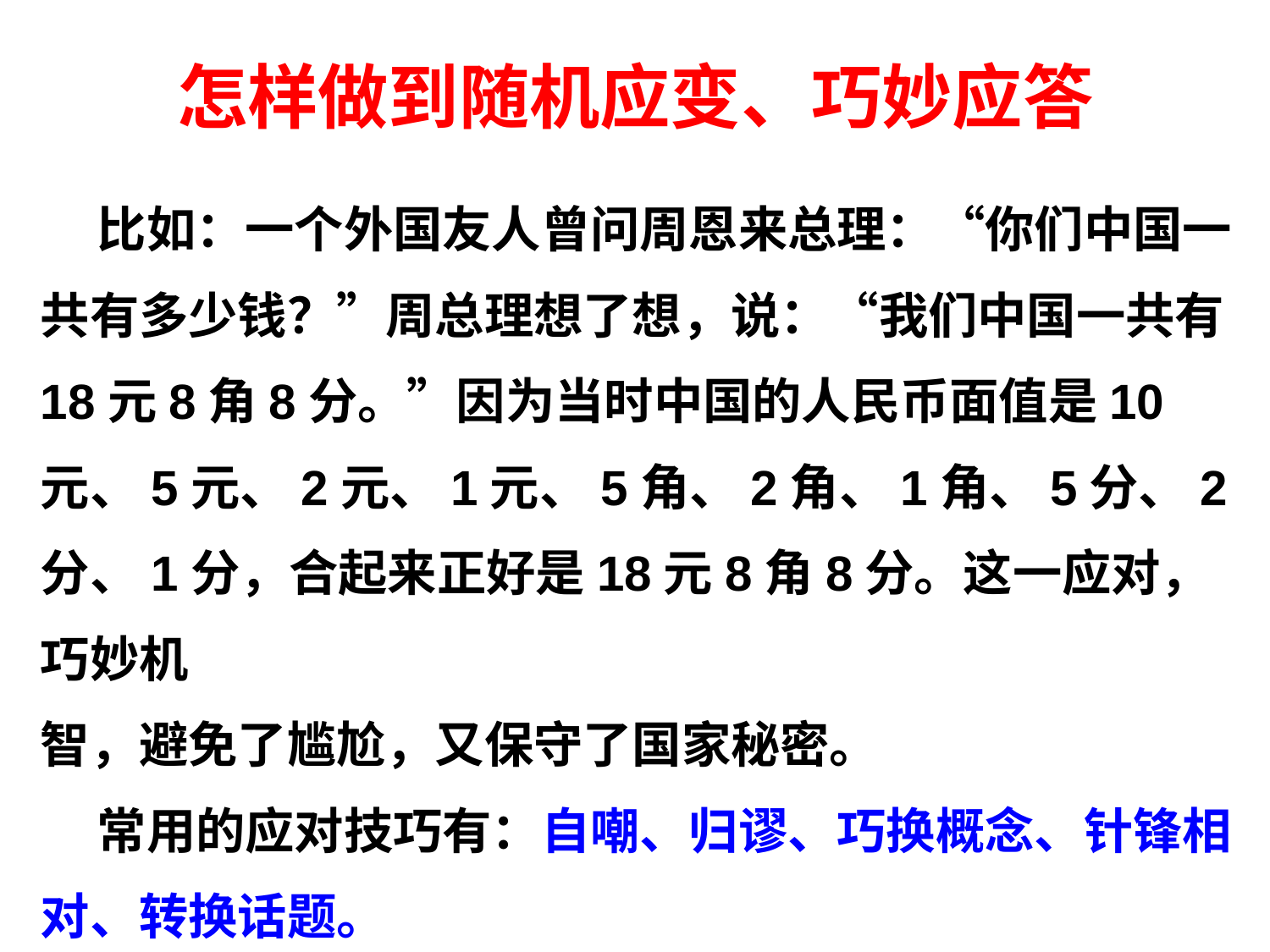

怎样做到随机应变、巧妙应答
    比如：一个外国友人曾问周恩来总理：“你们中国一共有多少钱？”周总理想了想，说：“我们中国一共有18元8角8分。”因为当时中国的人民币面值是10元、5元、2元、1元、5角、2角、1角、5分、2分、1分，合起来正好是18元8角8分。这一应对，巧妙机
智，避免了尴尬，又保守了国家秘密。
    常用的应对技巧有：自嘲、归谬、巧换概念、针锋相对、转换话题。